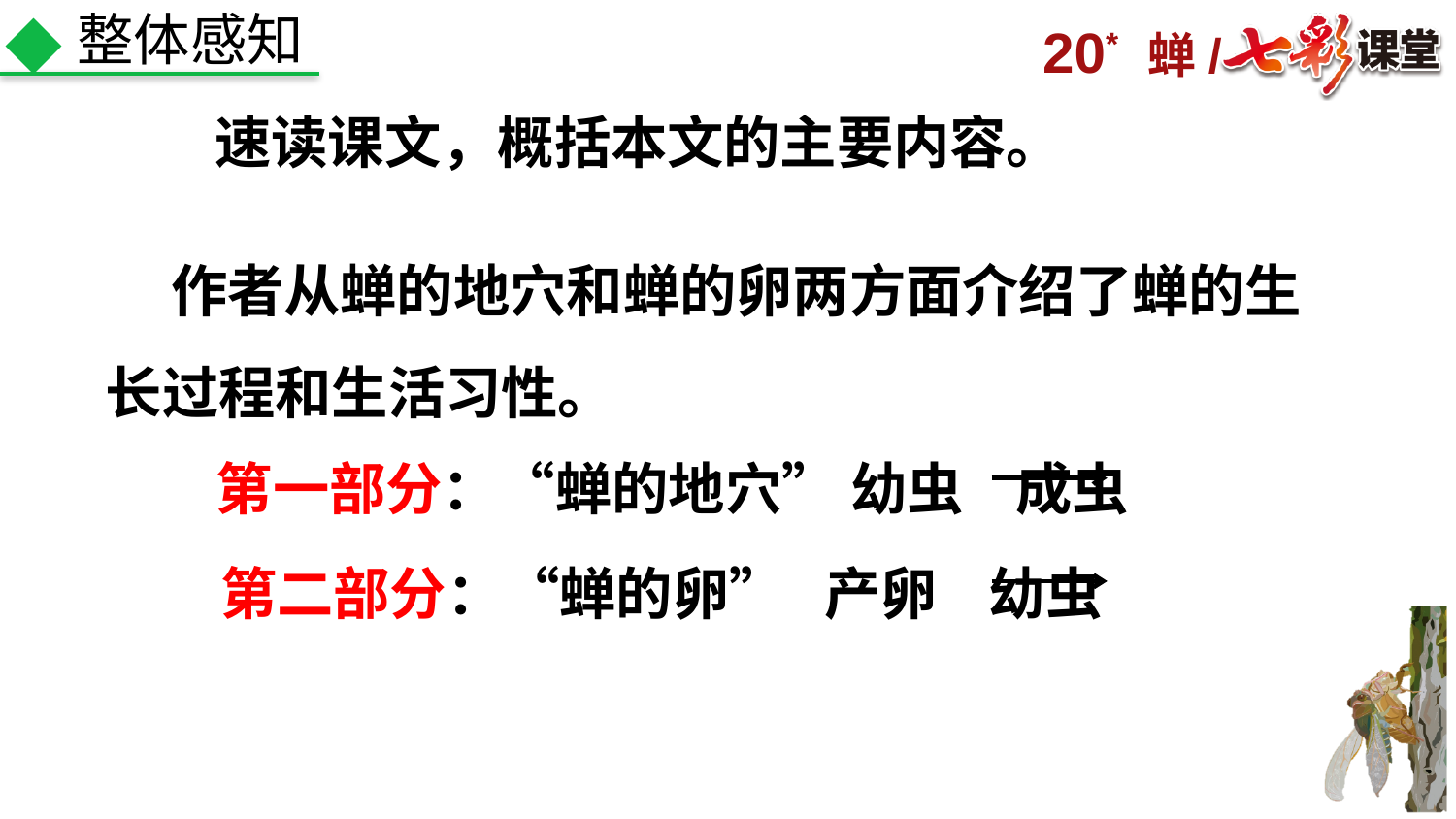

整体感知

速读课文，概括本文的主要内容。
    作者从蝉的地穴和蝉的卵两方面介绍了蝉的生长过程和生活习性。
第一部分：“蝉的地穴” 幼虫    成虫
第二部分：“蝉的卵”   产卵    幼虫